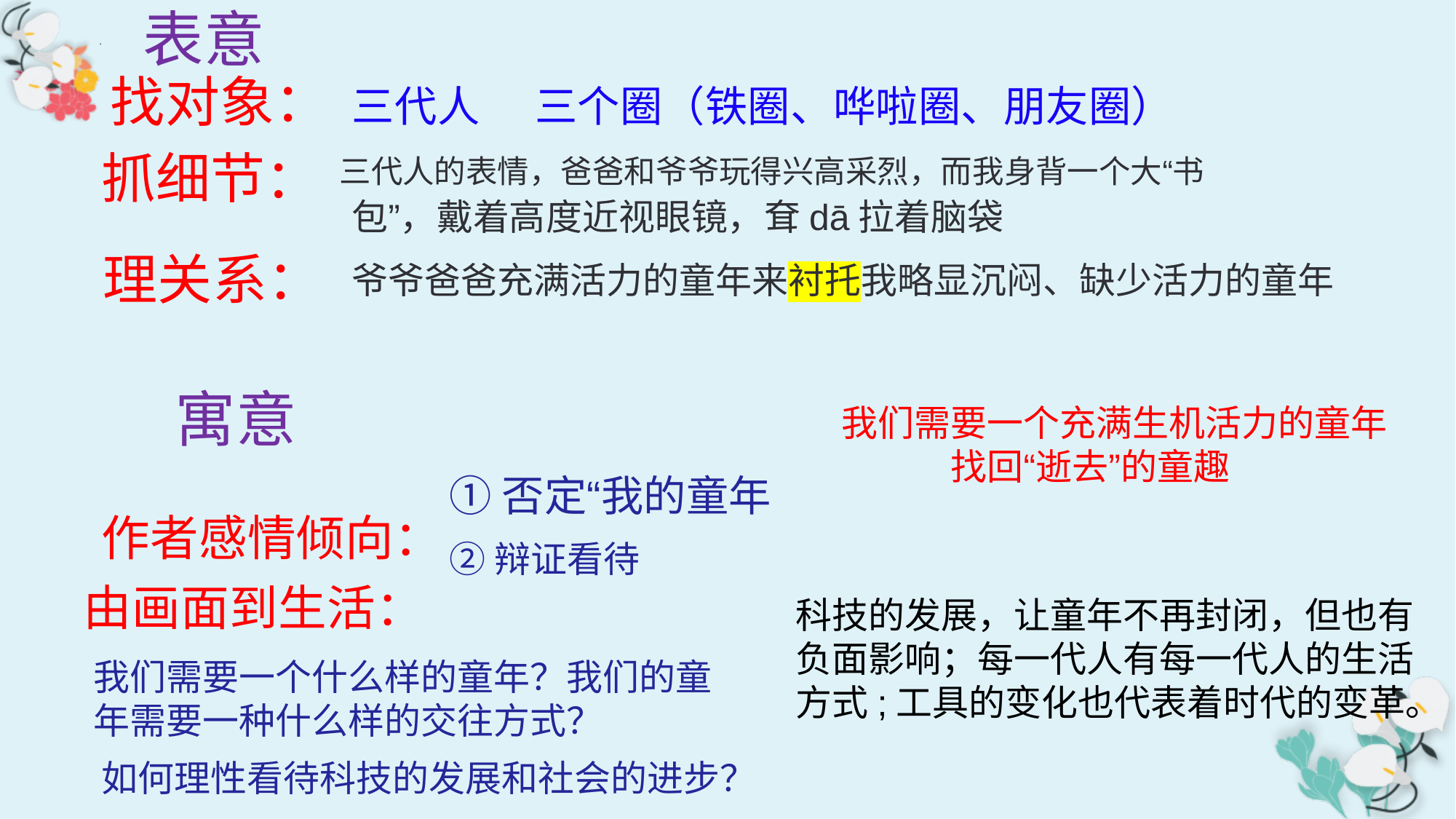

表意
找对象： 三代人 三个圈（铁圈、哗啦圈、朋友圈）
抓细节： 三代人的表情，爸爸和爷爷玩得兴高采烈，而我身背一个大“书
包”，戴着高度近视眼镜，耷dā拉着脑袋
理关系：
爷爷爸爸充满活力的童年来衬托我略显沉闷、缺少活力的童年
寓意
我们需要一个充满生机活力的童年
找回“逝去”的童趣
①否定“我的童年
作者感情倾向：
由画面到生活：
②辩证看待
科技的发展，让童年不再封闭，但也有
负面影响；每一代人有每一代人的生活
方式;工具的变化也代表着时代的变革。
我们需要一个什么样的童年？我们的童
年需要一种什么样的交往方式？
如何理性看待科技的发展和社会的进步？